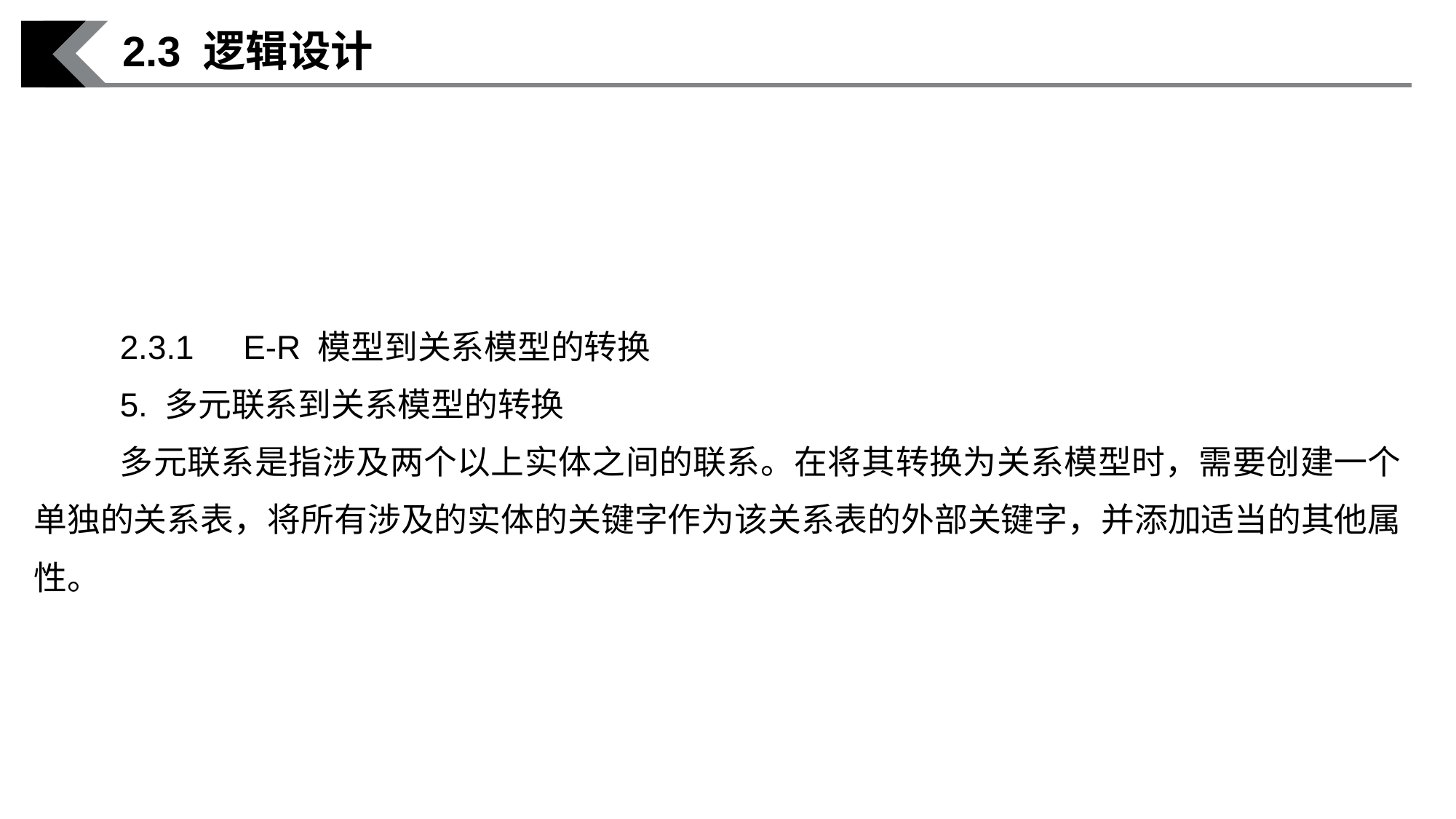

2.3 逻辑设计
2.3.1　E-R 模型到关系模型的转换
5. 多元联系到关系模型的转换
多元联系是指涉及两个以上实体之间的联系。在将其转换为关系模型时，需要创建一个单独的关系表，将所有涉及的实体的关键字作为该关系表的外部关键字，并添加适当的其他属性。